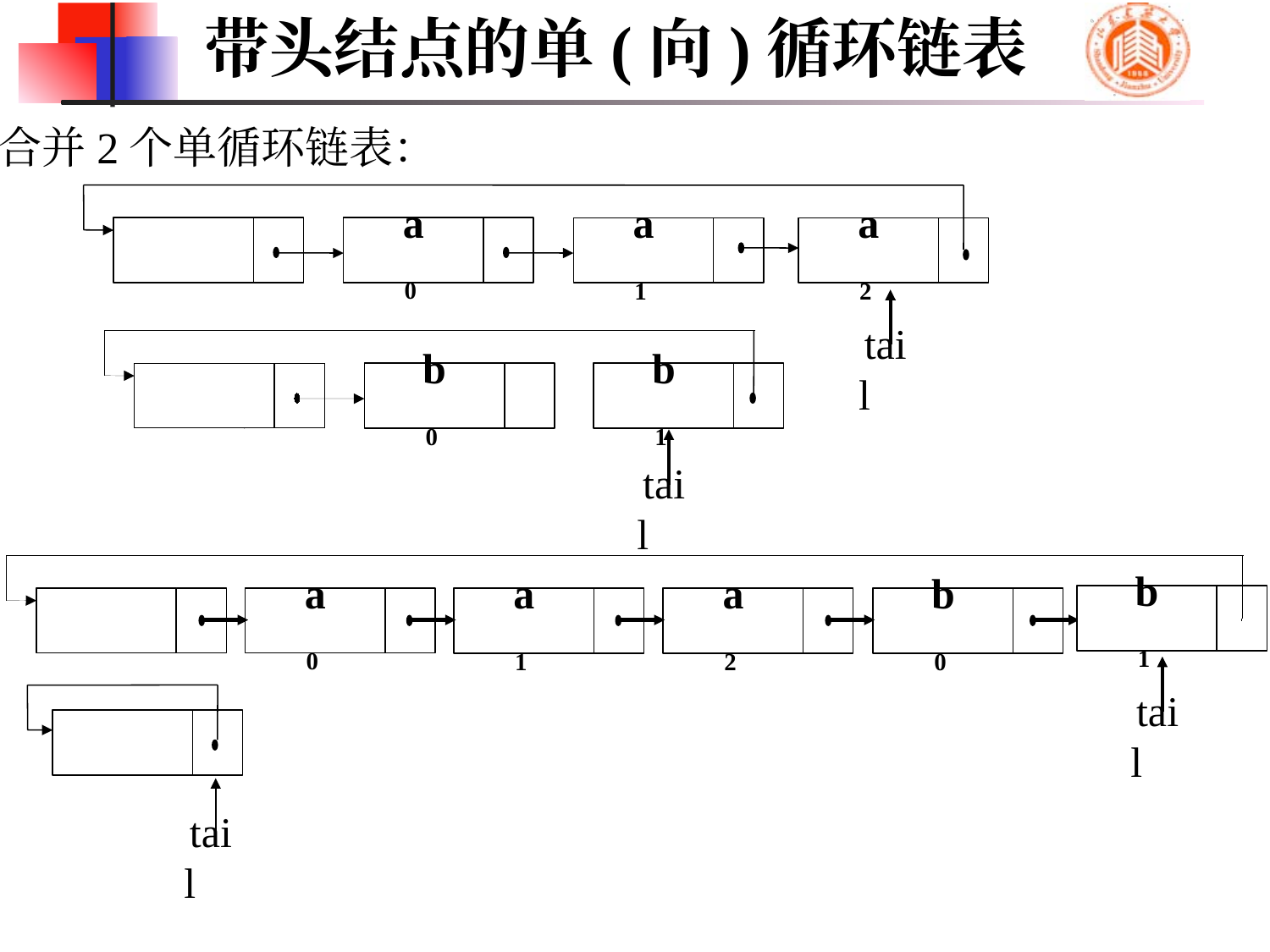

带头结点的单(向)循环链表
合并2个单循环链表：

a0

a1

a2

tail

b0

b1

tail

b1

a0

a1

a2

b0

tail
tail